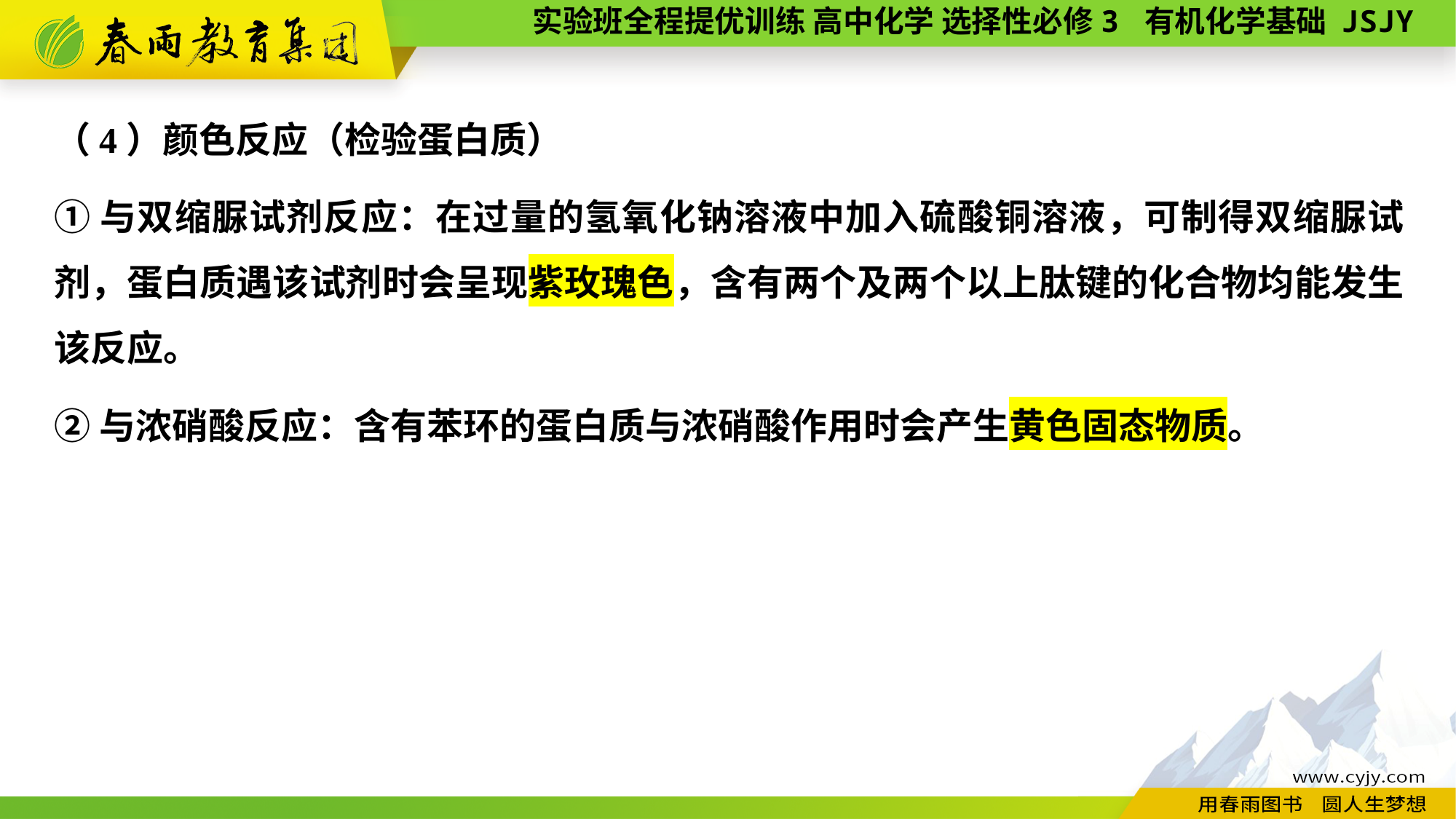

（4）颜色反应（检验蛋白质）
①与双缩脲试剂反应：在过量的氢氧化钠溶液中加入硫酸铜溶液，可制得双缩脲试剂，蛋白质遇该试剂时会呈现紫玫瑰色，含有两个及两个以上肽键的化合物均能发生该反应。
②与浓硝酸反应：含有苯环的蛋白质与浓硝酸作用时会产生黄色固态物质。